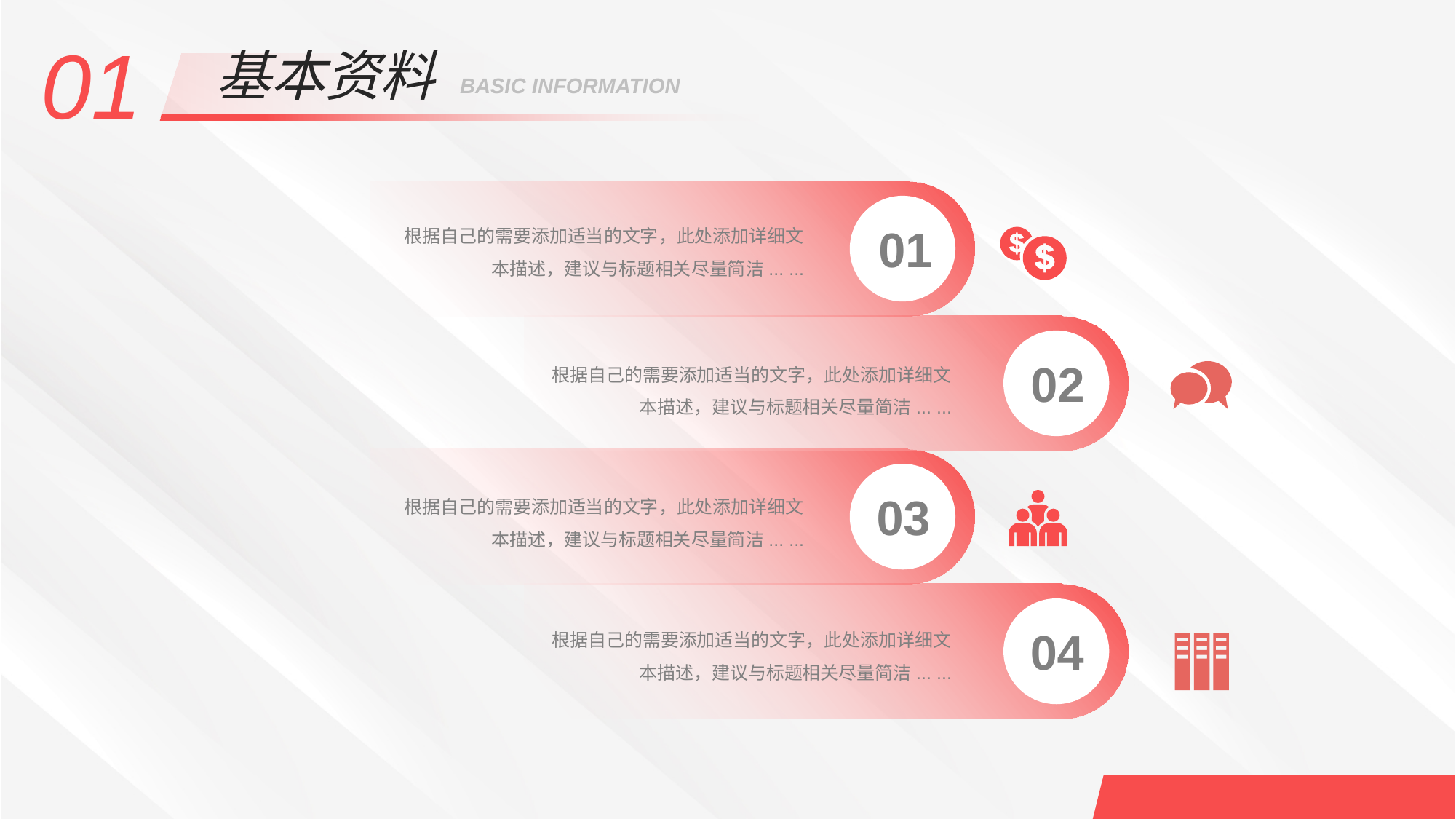

01
基本资料

BASIC INFORMATION

根据自己的需要添加适当的文字，此处添加详细文本描述，建议与标题相关尽量简洁... ...
01

根据自己的需要添加适当的文字，此处添加详细文本描述，建议与标题相关尽量简洁... ...
02

根据自己的需要添加适当的文字，此处添加详细文本描述，建议与标题相关尽量简洁... ...
03

根据自己的需要添加适当的文字，此处添加详细文本描述，建议与标题相关尽量简洁... ...
04